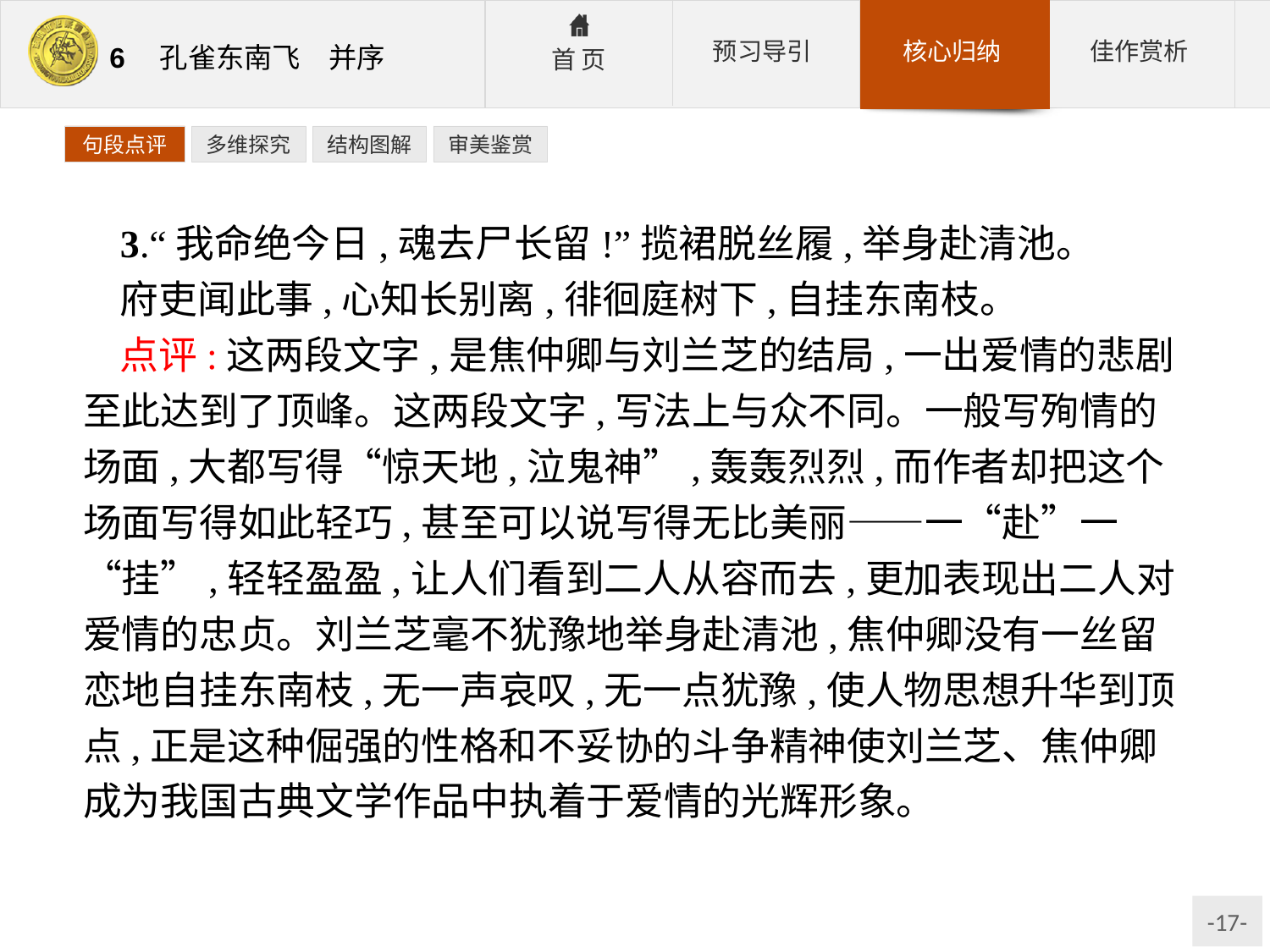

句段点评
多维探究
结构图解
审美鉴赏
3.“我命绝今日,魂去尸长留!”揽裙脱丝履,举身赴清池。
府吏闻此事,心知长别离,徘徊庭树下,自挂东南枝。
点评:这两段文字,是焦仲卿与刘兰芝的结局,一出爱情的悲剧至此达到了顶峰。这两段文字,写法上与众不同。一般写殉情的场面,大都写得“惊天地,泣鬼神”,轰轰烈烈,而作者却把这个场面写得如此轻巧,甚至可以说写得无比美丽——一“赴”一“挂”,轻轻盈盈,让人们看到二人从容而去,更加表现出二人对爱情的忠贞。刘兰芝毫不犹豫地举身赴清池,焦仲卿没有一丝留恋地自挂东南枝,无一声哀叹,无一点犹豫,使人物思想升华到顶点,正是这种倔强的性格和不妥协的斗争精神使刘兰芝、焦仲卿成为我国古典文学作品中执着于爱情的光辉形象。